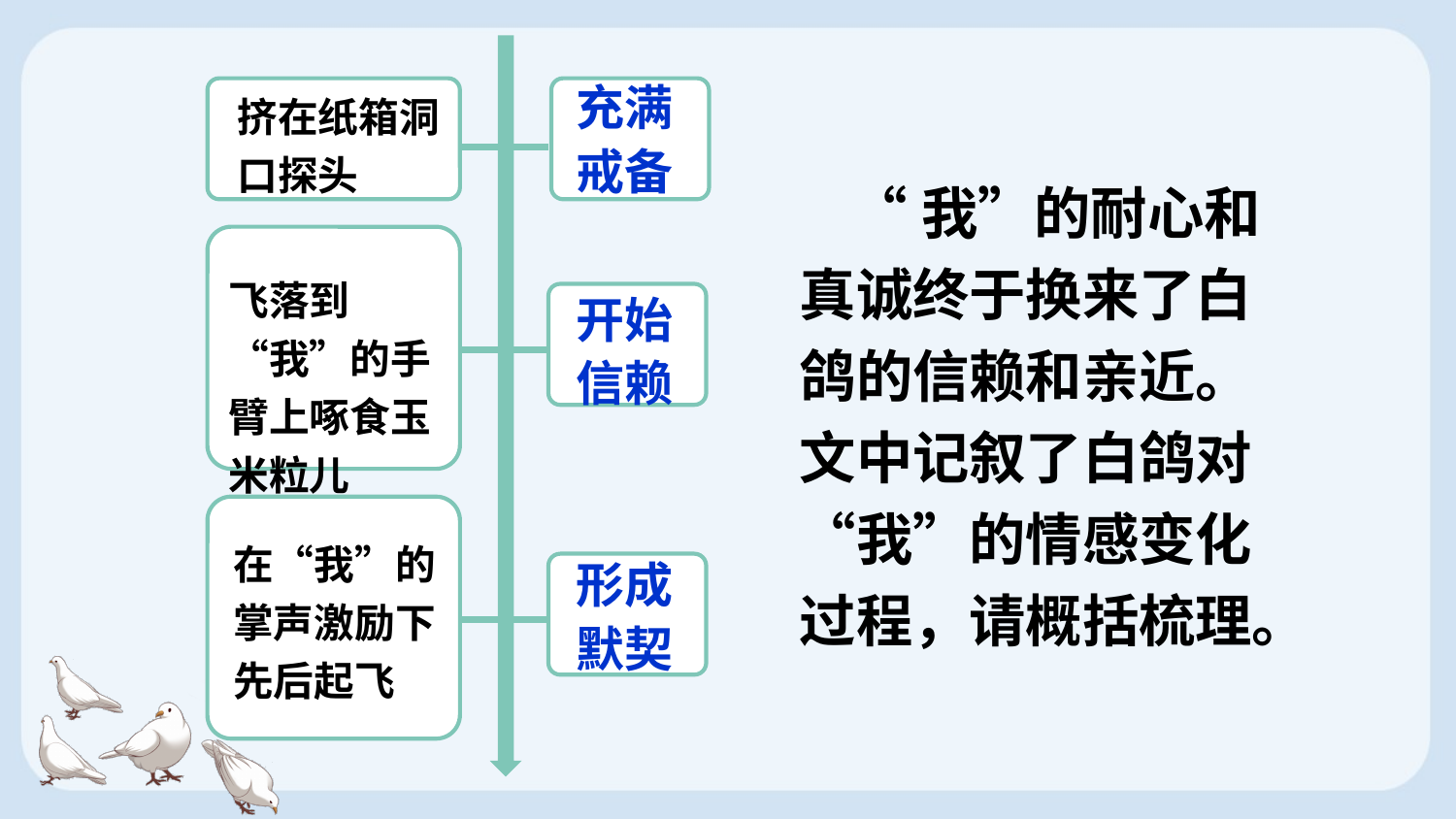

充满戒备
挤在纸箱洞口探头

    “我”的耐心和真诚终于换来了白鸽的信赖和亲近。文中记叙了白鸽对“我”的情感变化过程，请概括梳理。

飞落到“我”的手臂上啄食玉米粒儿

开始信赖

在“我”的掌声激励下先后起飞

形成默契